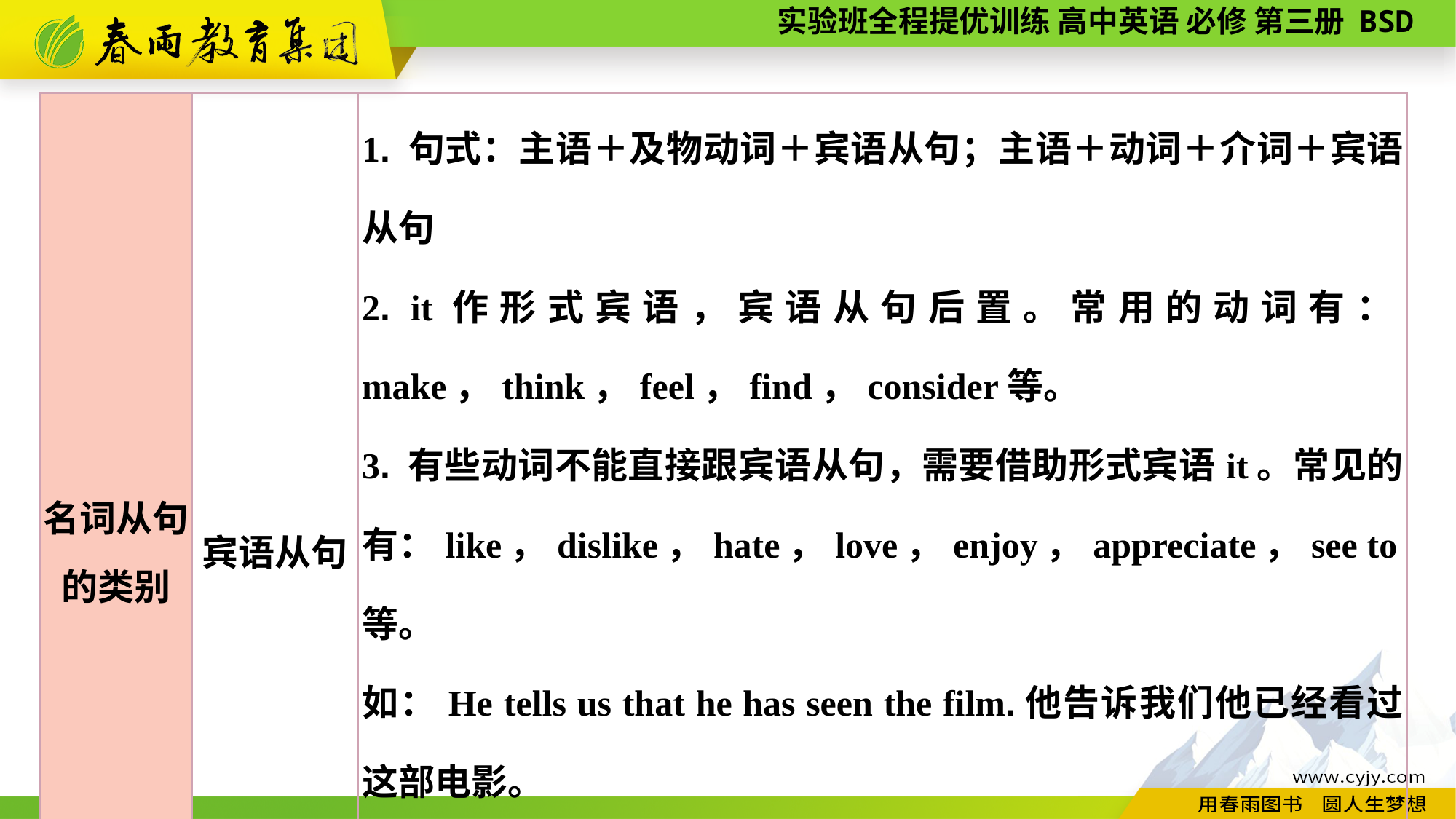

| 名词从句 的类别 | 宾语从句 | 1. 句式：主语＋及物动词＋宾语从句；主语＋动词＋介词＋宾语从句 2. it作形式宾语，宾语从句后置。常用的动词有：make，think，feel，find，consider等。 3. 有些动词不能直接跟宾语从句，需要借助形式宾语it。常见的有：like，dislike，hate，love，enjoy，appreciate，see to等。 如：He tells us that he has seen the film.他告诉我们他已经看过这部电影。 We are worried about whether he is safe.我们担心他是否安全。 The teacher made it clear that we would have a test tomorrow.老师明确表示我们明天有个考试。 |
| --- | --- | --- |